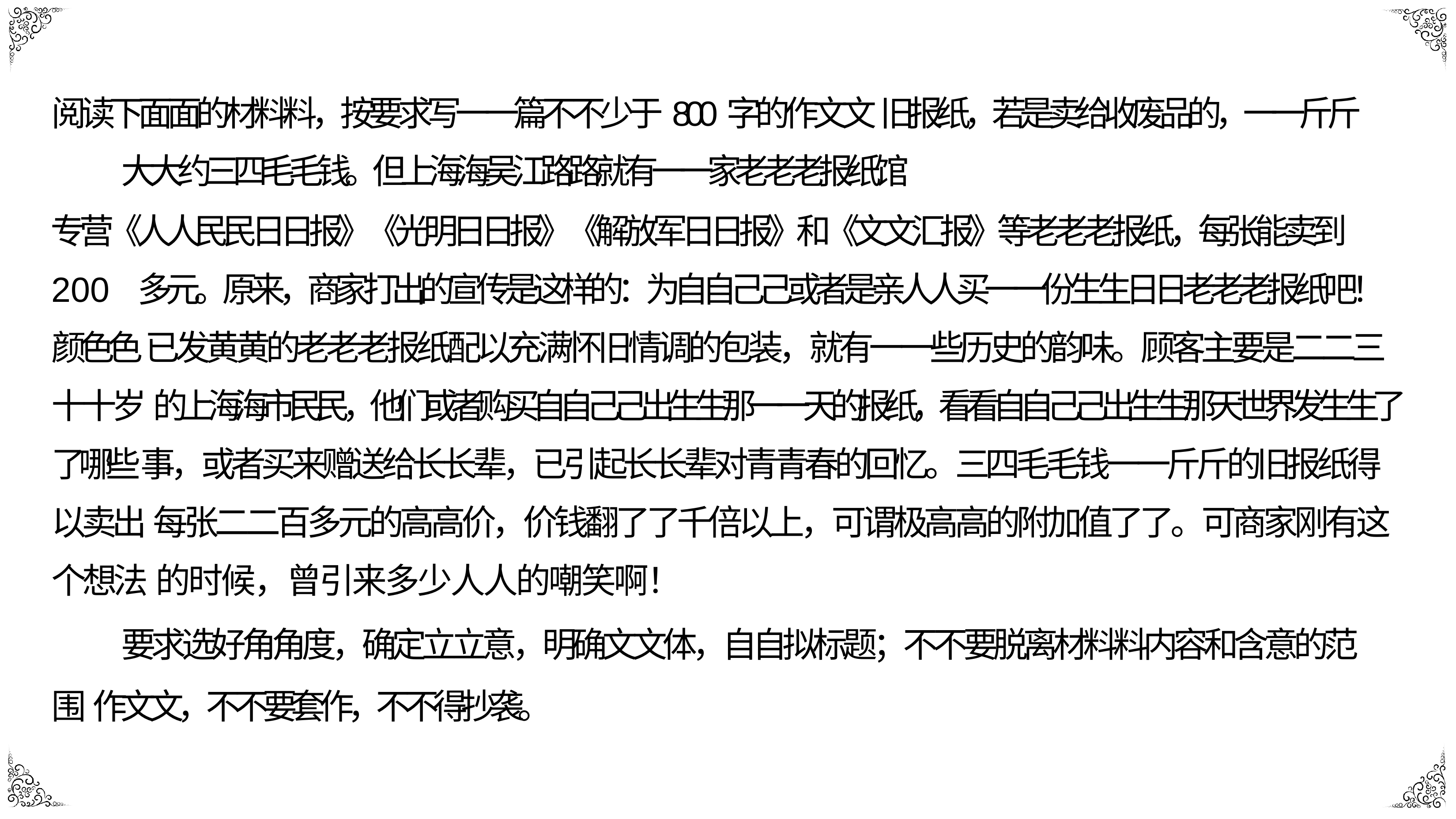

阅读下⾯面的材料料，按要求写⼀一篇不不少于800字的作⽂文  旧报纸，若是卖给收废品的，⼀一⽄斤⼤大约三四⽑毛钱。但上海海吴江路路就有⼀一家⽼老老报纸馆
专营《⼈人⺠民⽇日报》《光明⽇日报》《解放军⽇日报》和《⽂文汇报》等⽼老老报纸，每张能卖到200  多元。原来，商家打出的宣传是这样的：为⾃自⼰己或者是亲⼈人买⼀一份⽣生⽇日⽼老老报纸吧！颜⾊色  已发⻩黄的⽼老老报纸配以充满怀旧情调的包装，就有⼀一些历史的韵味。顾客主要是⼆二三⼗十岁  的上海海市⺠民，他们或者购买⾃自⼰己出⽣生那⼀一天的报纸，看看⾃自⼰己出⽣生那天世界发⽣生了了哪些  事，或者买来赠送给⻓长辈，已引起⻓长辈对⻘青春的回忆。三四⽑毛钱⼀一⽄斤的旧报纸得以卖出  每张⼆二百多元的⾼高价，价钱翻了了千倍以上，可谓极⾼高的附加值了了。可商家刚有这个想法  的时候，曾引来多少⼈人的嘲笑啊！
要求选好⻆角度，确定⽴立意，明确⽂文体，⾃自拟标题；不不要脱离材料料内容和含意的范围  作⽂文，不不要套作，不不得抄袭。